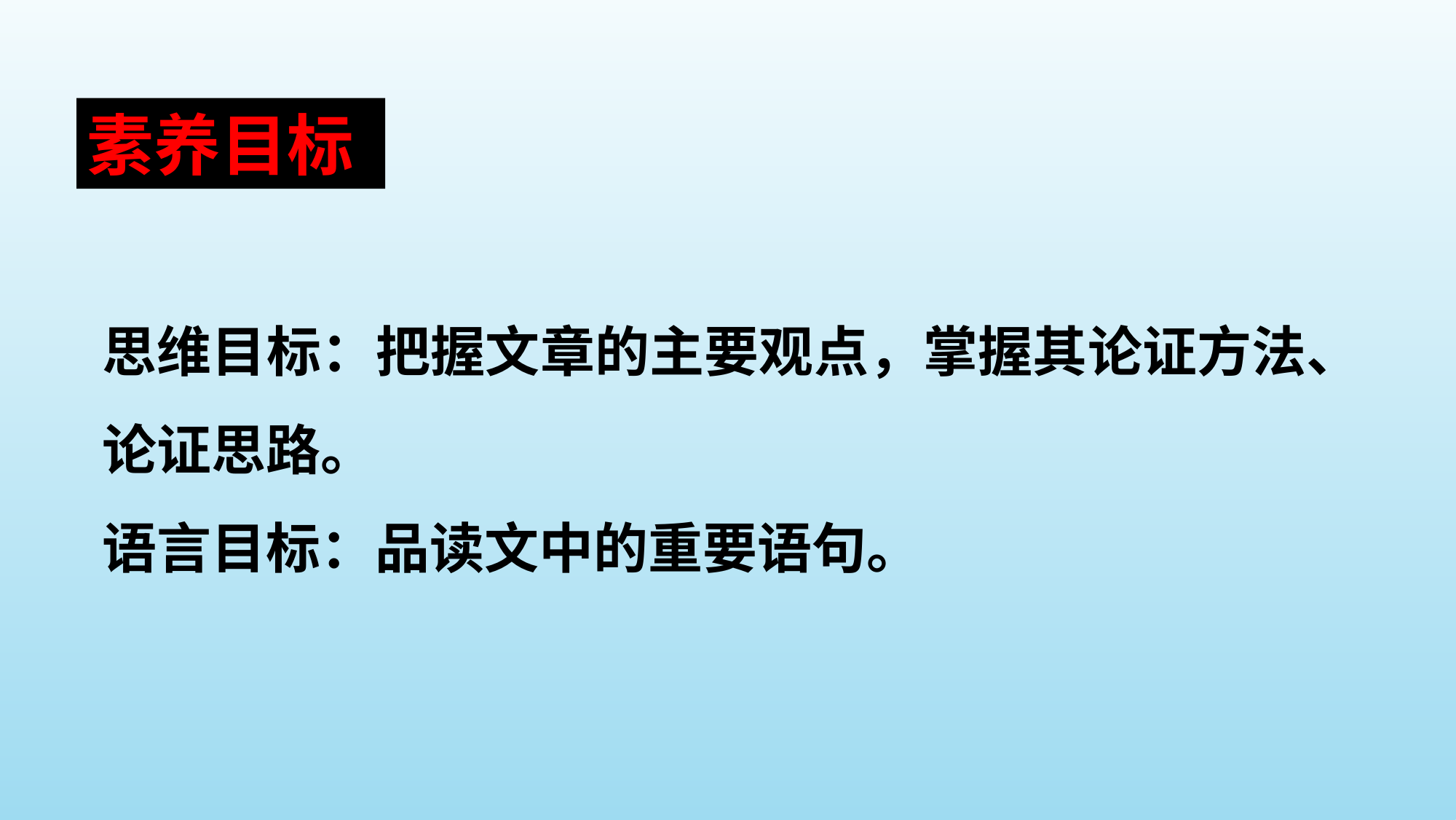

素养目标
思维目标：把握文章的主要观点，掌握其论证方法、论证思路。
语言目标：品读文中的重要语句。